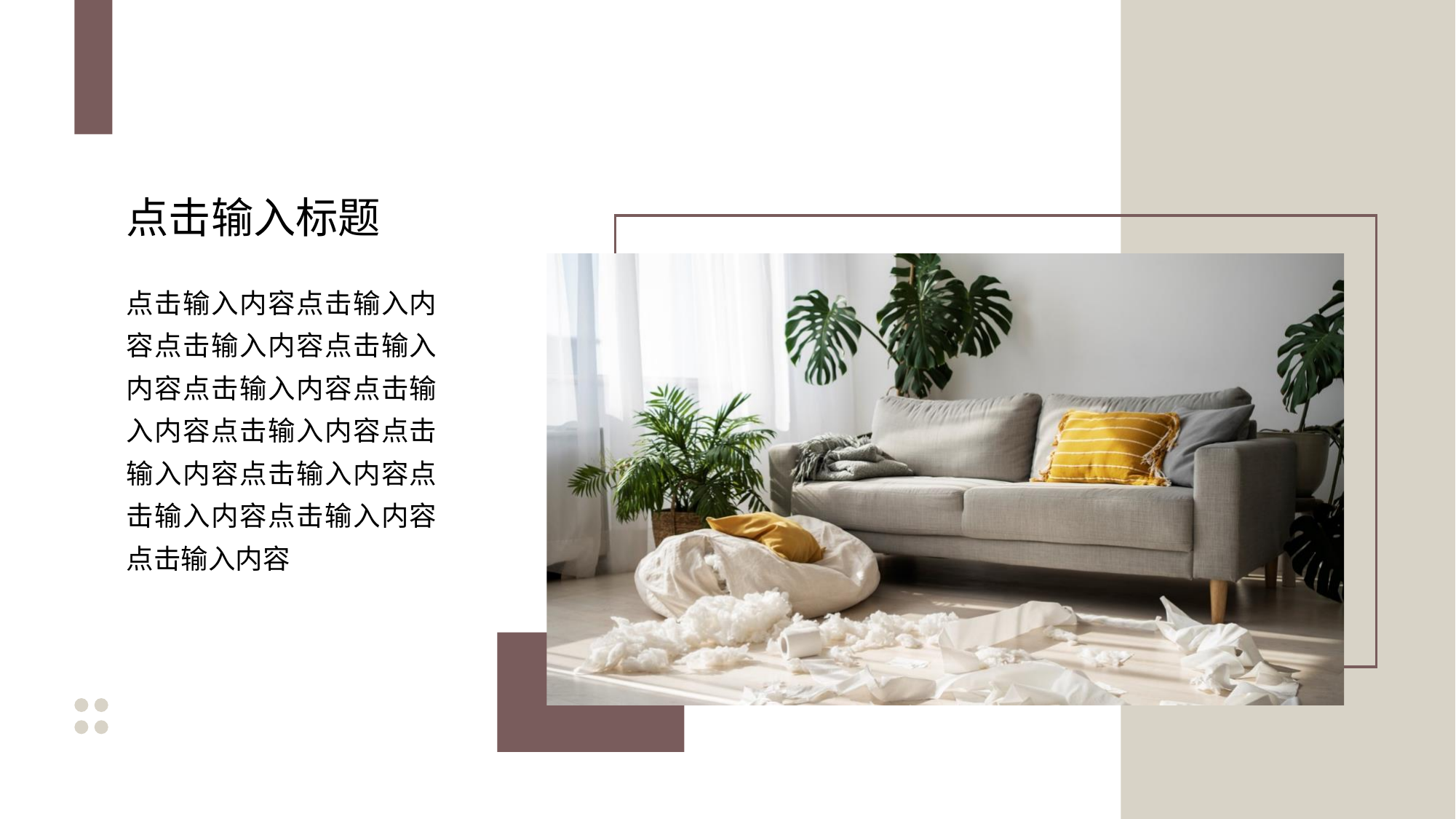

点击输入标题
点击输入内容点击输入内容点击输入内容点击输入内容点击输入内容点击输入内容点击输入内容点击输入内容点击输入内容点击输入内容点击输入内容点击输入内容